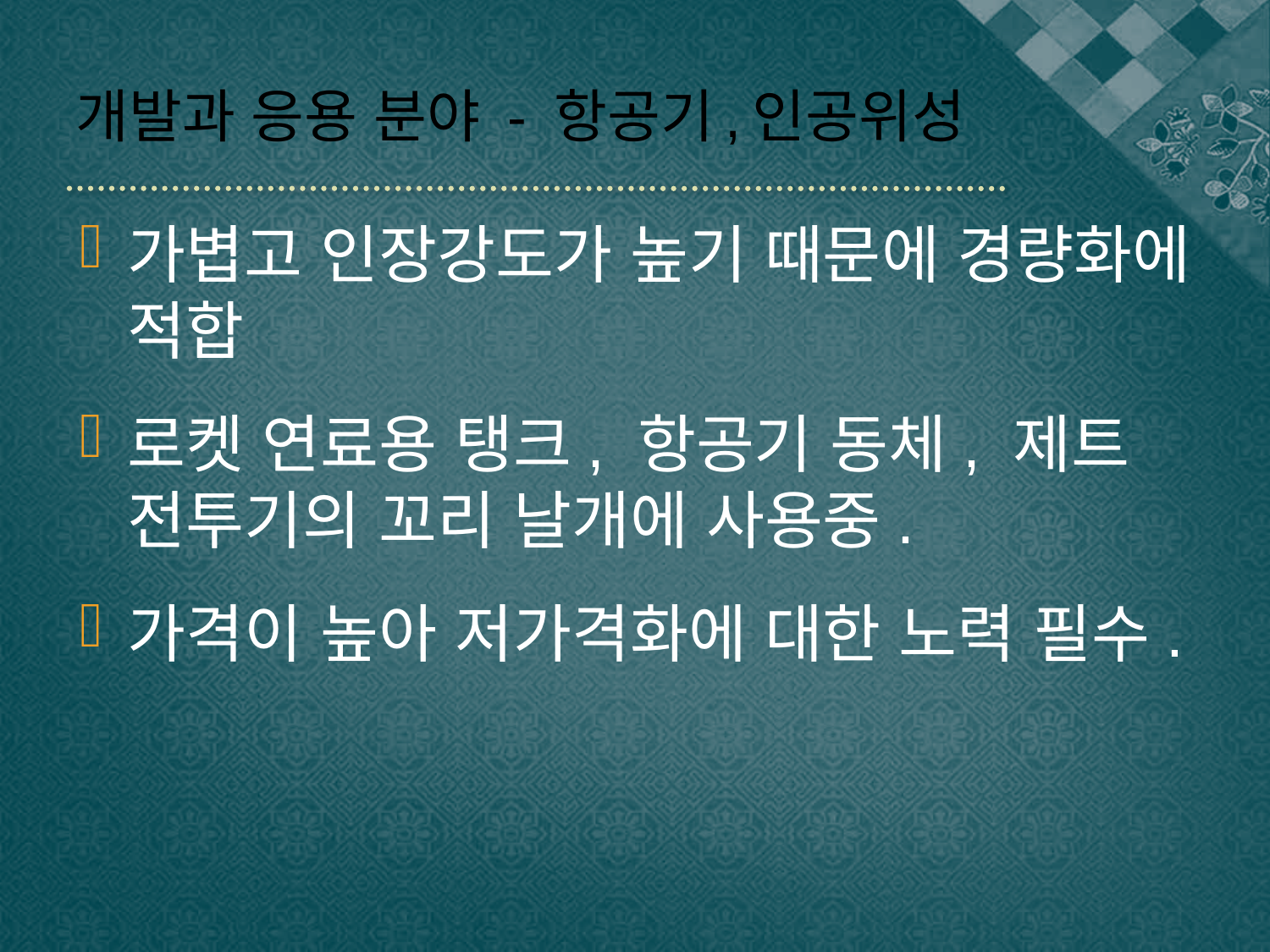

# 개발과 응용 분야 - 항공기,인공위성
가볍고 인장강도가 높기 때문에 경량화에 적합

로켓 연료용 탱크, 항공기 동체, 제트 전투기의 꼬리 날개에 사용중.

가격이 높아 저가격화에 대한 노력 필수.